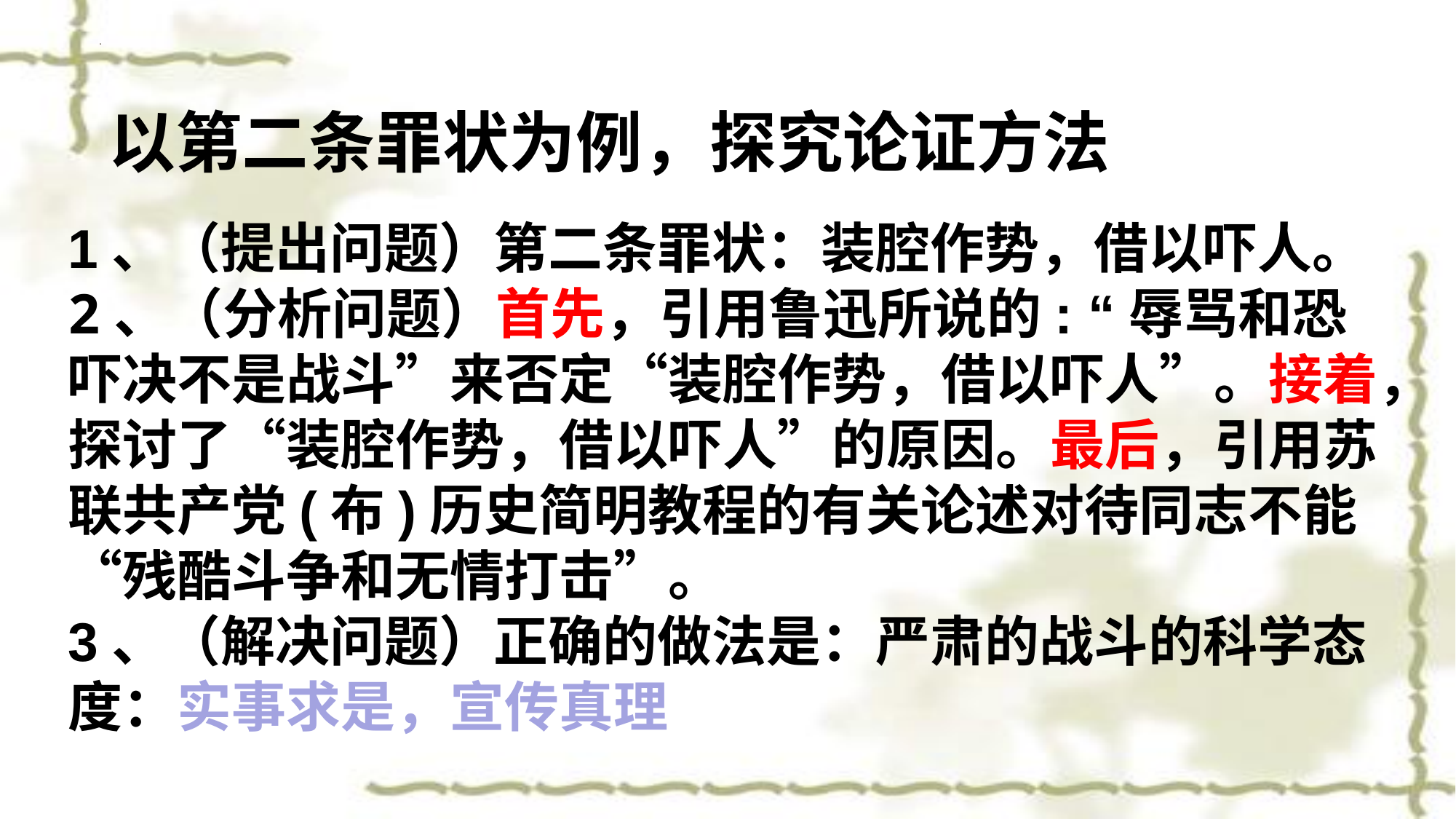

以第二条罪状为例，探究论证方法
1、（提出问题）第二条罪状：装腔作势，借以吓人。2、（分析问题）首先，引用鲁迅所说的: “辱骂和恐吓决不是战斗”来否定“装腔作势，借以吓人”。接着，探讨了“装腔作势，借以吓人”的原因。最后，引用苏联共产党(布)历史简明教程的有关论述对待同志不能“残酷斗争和无情打击”。
3、（解决问题）正确的做法是：严肃的战斗的科学态度：实事求是，宣传真理